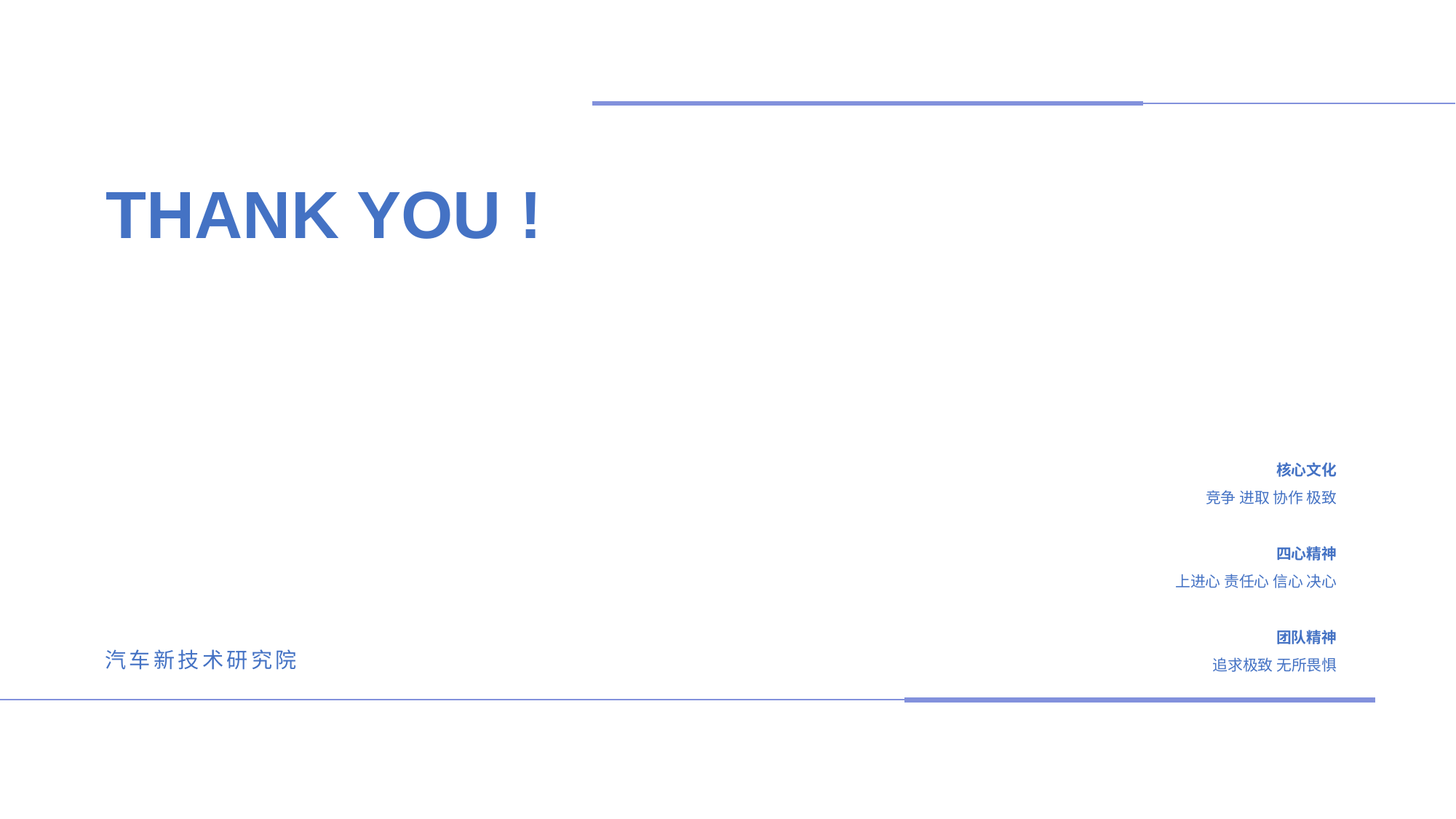

THANK YOU !
核心文化
竞争 进取 协作 极致
四心精神
上进心 责任心 信心 决心
团队精神
追求极致 无所畏惧
汽车新技术研究院